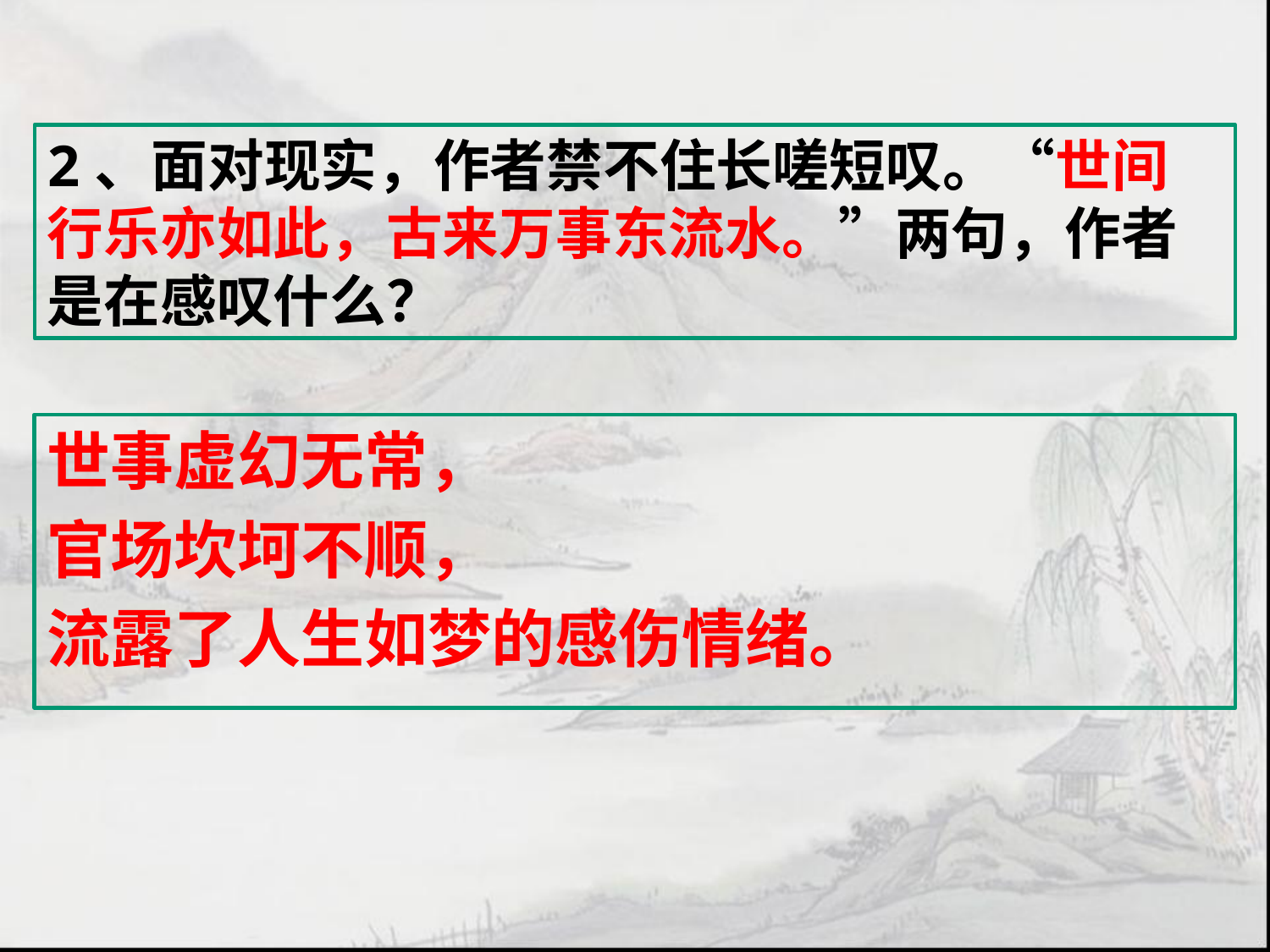

# 2、面对现实，作者禁不住长嗟短叹。“世间行乐亦如此，古来万事东流水。”两句，作者是在感叹什么？
世事虚幻无常，
官场坎坷不顺，
流露了人生如梦的感伤情绪。